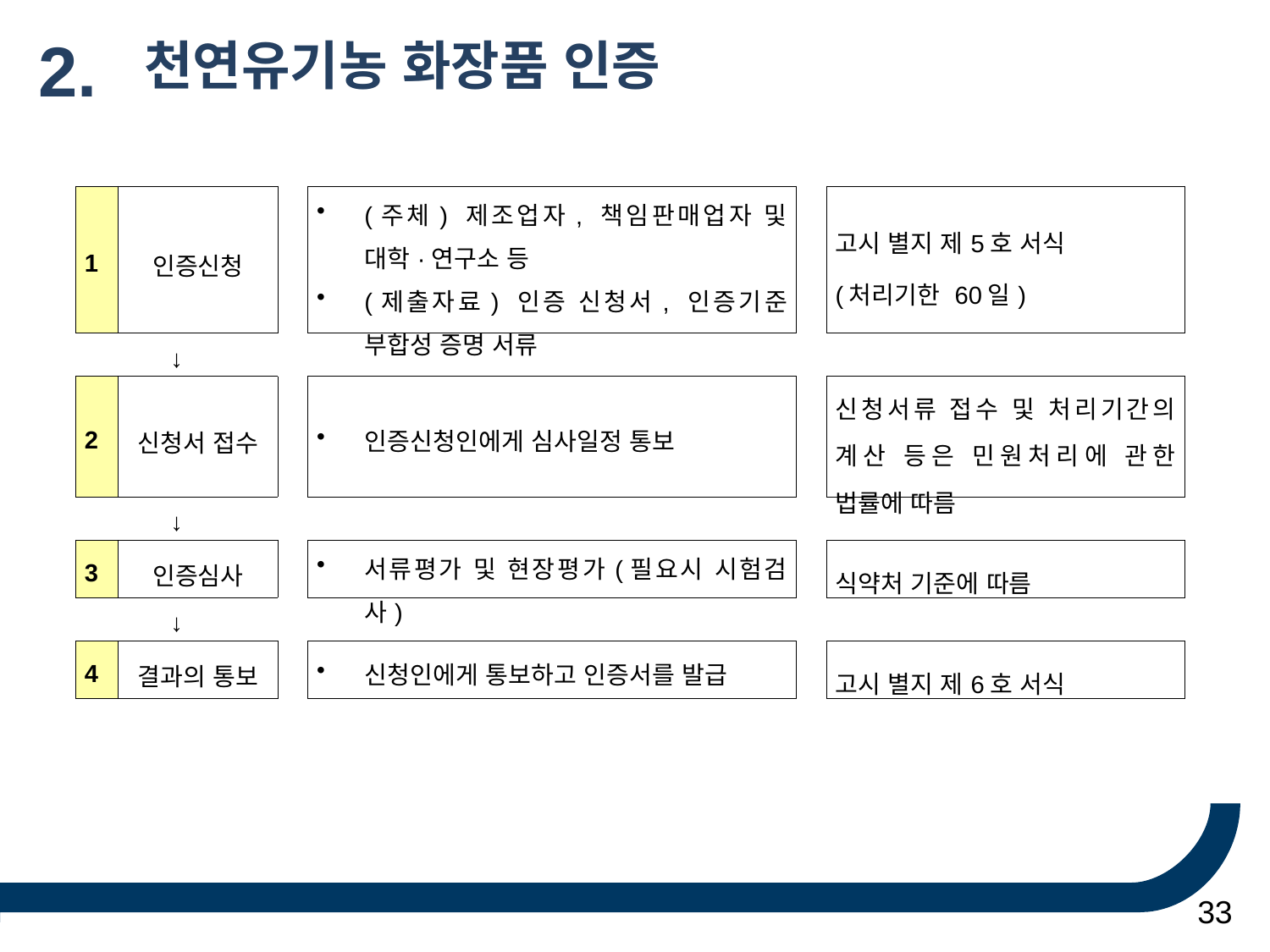

2.
 천연유기농 화장품 인증
| 1 | 인증신청 |  | (주체) 제조업자, 책임판매업자 및 대학·연구소 등 (제출자료) 인증 신청서, 인증기준 부합성 증명 서류 |  | 고시 별지 제5호 서식 (처리기한 60일) |
| --- | --- | --- | --- | --- | --- |
| ↓ |  |  |  |  |  |
| 2 | 신청서 접수 |  | 인증신청인에게 심사일정 통보 |  | 신청서류 접수 및 처리기간의 계산 등은 민원처리에 관한 법률에 따름 |
| ↓ |  |  |  |  |  |
| 3 | 인증심사 |  | 서류평가 및 현장평가(필요시 시험검사) |  | 식약처 기준에 따름 |
| ↓ |  |  |  |  |  |
| 4 | 결과의 통보 |  | 신청인에게 통보하고 인증서를 발급 |  | 고시 별지 제6호 서식 |
33